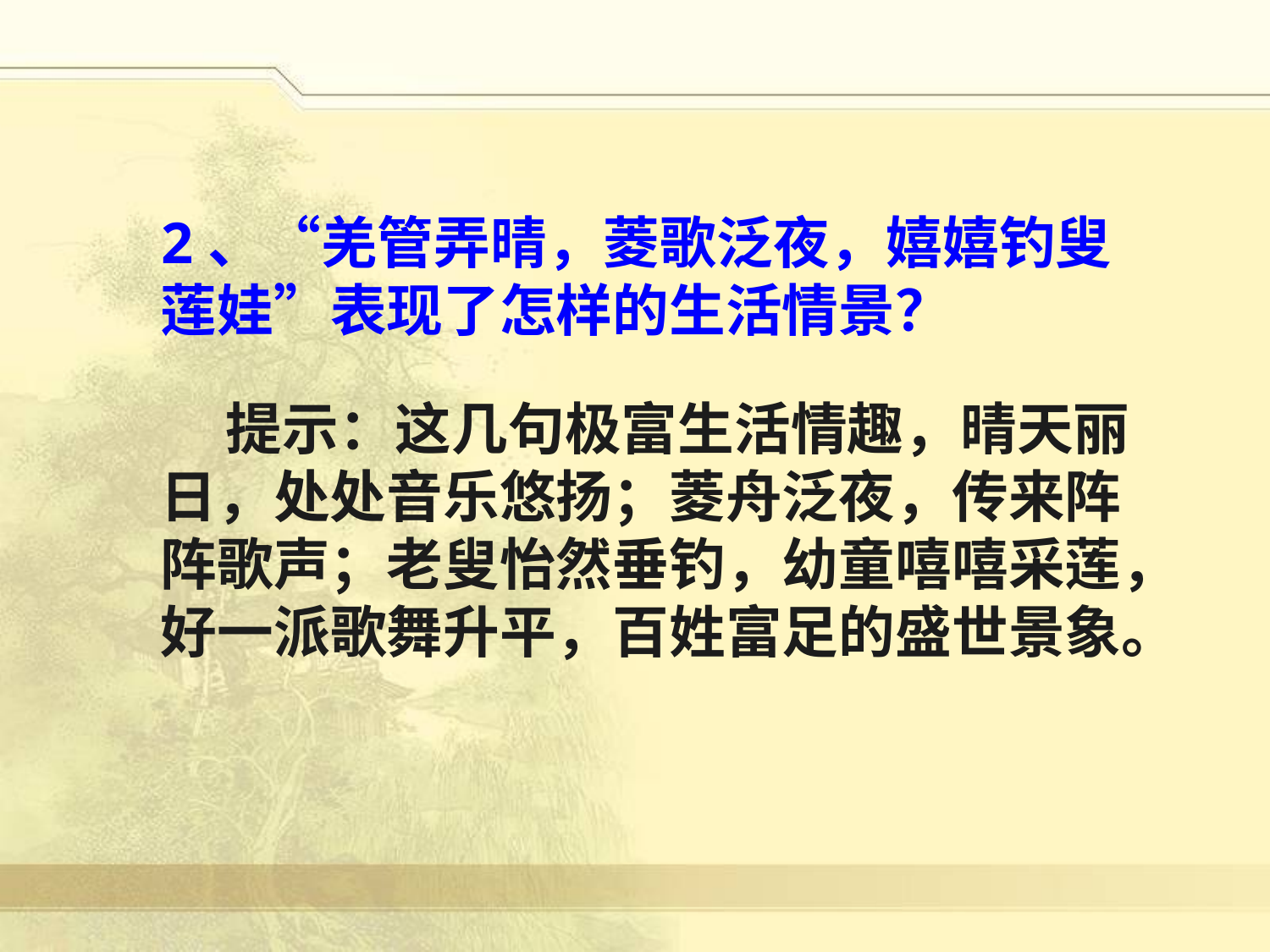

2、“羌管弄晴，菱歌泛夜，嬉嬉钓叟莲娃”表现了怎样的生活情景？

    提示：这几句极富生活情趣，晴天丽日，处处音乐悠扬；菱舟泛夜，传来阵阵歌声；老叟怡然垂钓，幼童嘻嘻采莲，好一派歌舞升平，百姓富足的盛世景象。